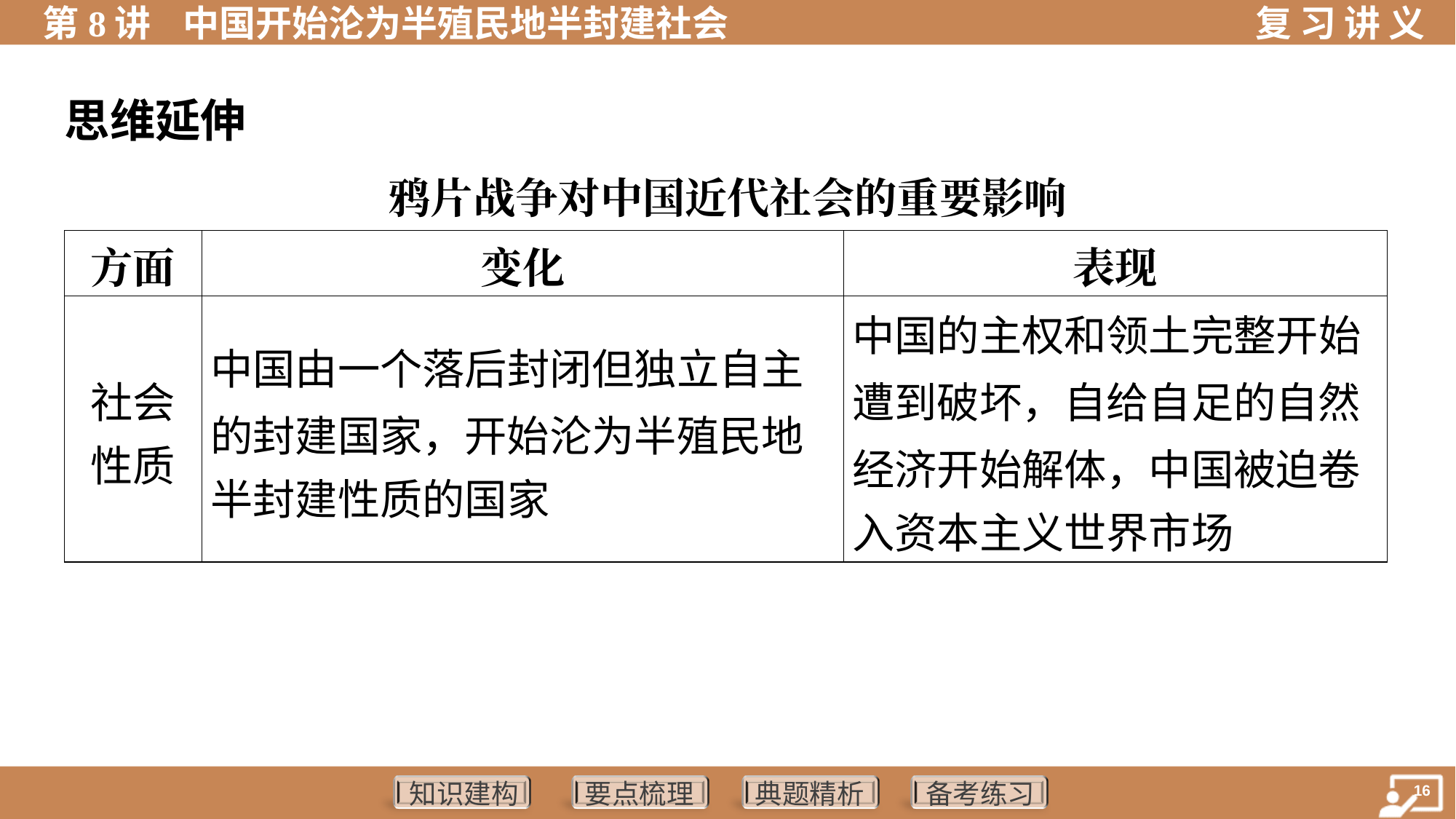

思维延伸
鸦片战争对中国近代社会的重要影响
| 方面 | 变化 | 表现 |
| --- | --- | --- |
| 社会 性质 | 中国由一个落后封闭但独立自主 的封建国家，开始沦为半殖民地 半封建性质的国家 | 中国的主权和领土完整开始 遭到破坏，自给自足的自然 经济开始解体，中国被迫卷 入资本主义世界市场 |